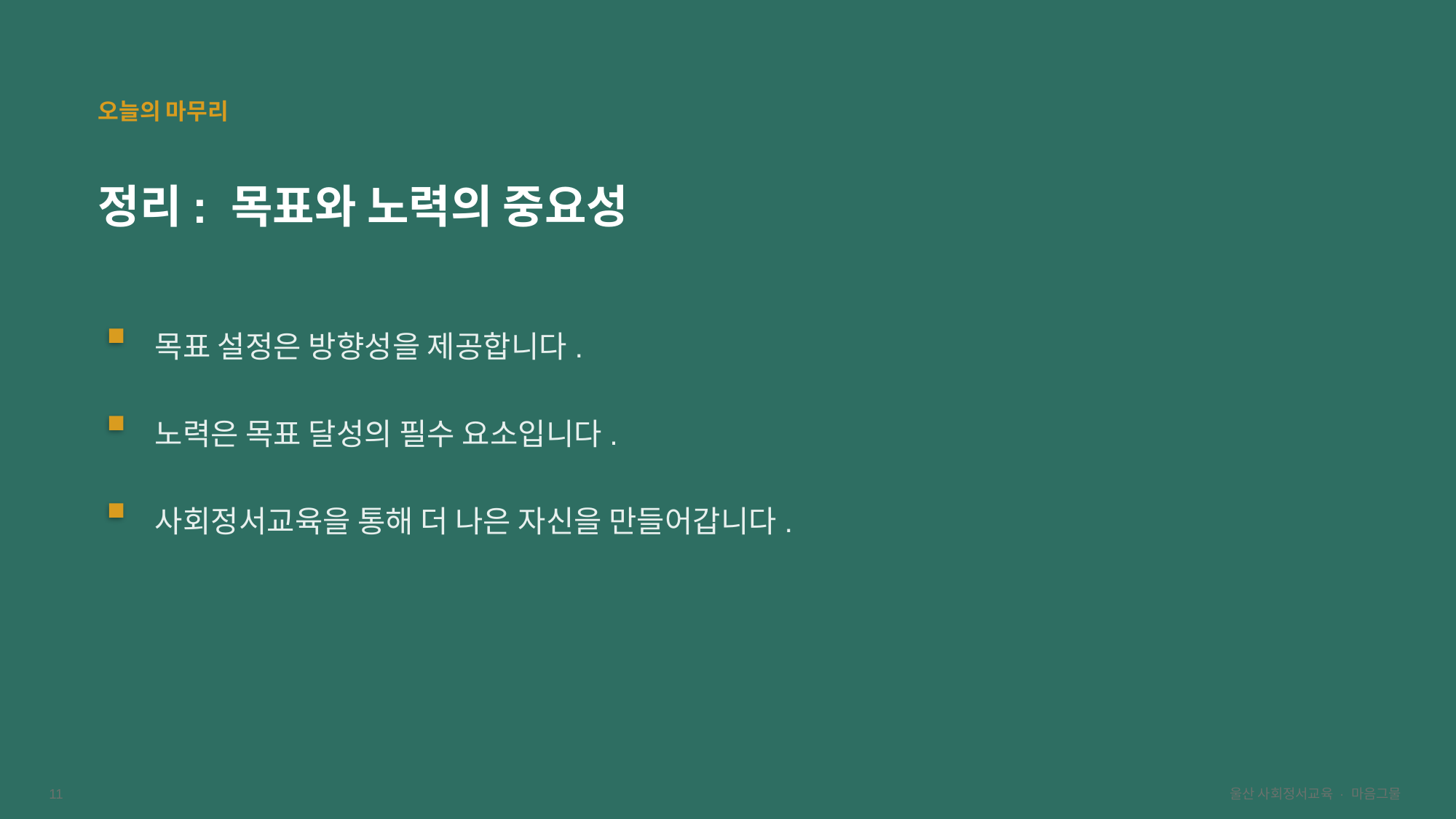

오늘의 마무리
정리: 목표와 노력의 중요성
목표 설정은 방향성을 제공합니다.

노력은 목표 달성의 필수 요소입니다.

사회정서교육을 통해 더 나은 자신을 만들어갑니다.

11
울산 사회정서교육 · 마음그물